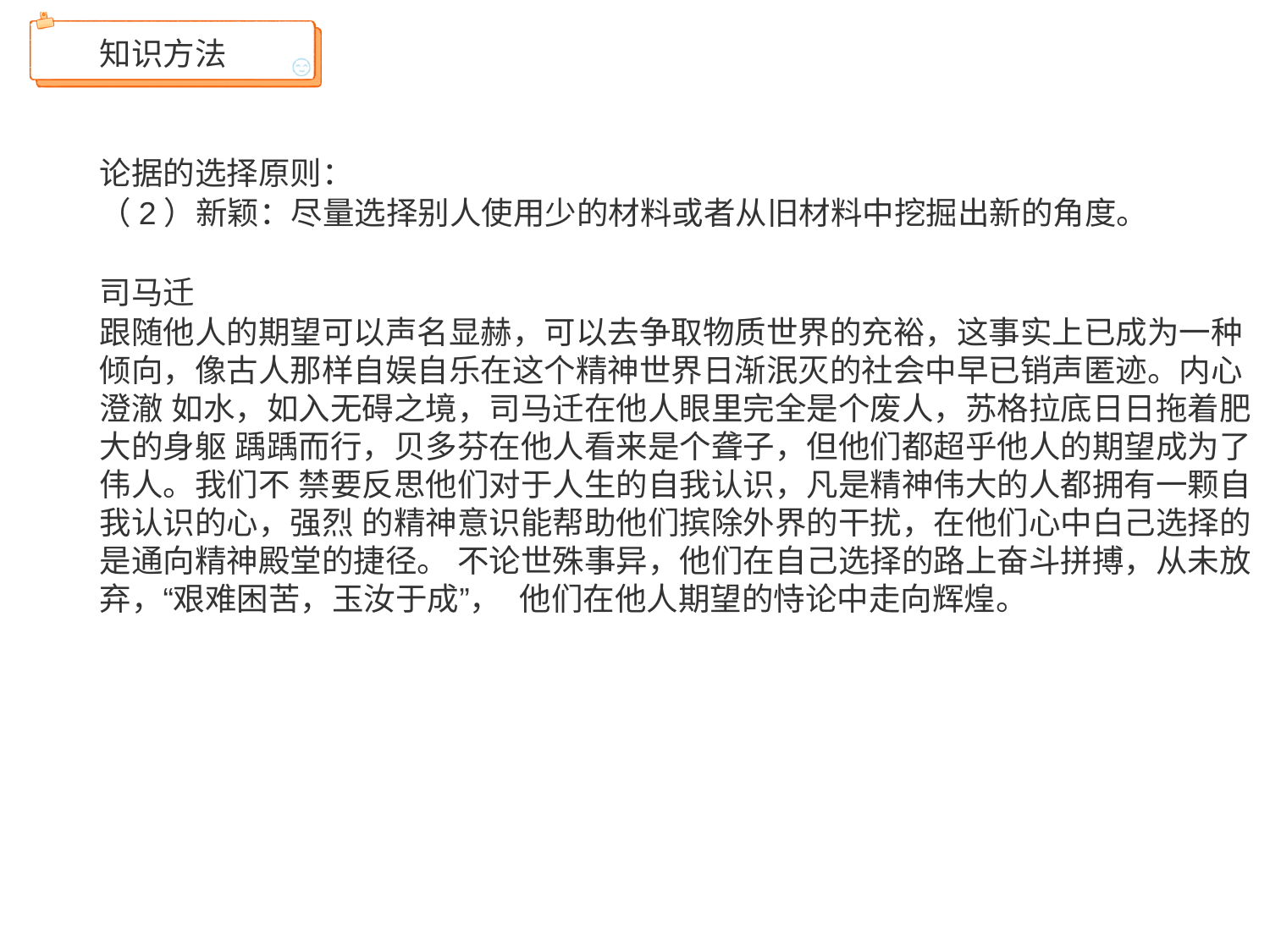

知识方法

论据的选择原则：
（2）新颖：尽量选择别人使用少的材料或者从旧材料中挖掘出新的角度。

司马迁
跟随他人的期望可以声名显赫，可以去争取物质世界的充裕，这事实上已成为一种 倾向，像古人那样自娱自乐在这个精神世界日渐泯灭的社会中早已销声匿迹。内心澄澈 如水，如入无碍之境，司马迁在他人眼里完全是个废人，苏格拉底日日拖着肥大的身躯 踽踽而行，贝多芬在他人看来是个聋子，但他们都超乎他人的期望成为了伟人。我们不 禁要反思他们对于人生的自我认识，凡是精神伟大的人都拥有一颗自我认识的心，强烈 的精神意识能帮助他们摈除外界的干扰，在他们心中白己选择的是通向精神殿堂的捷径。 不论世殊事异，他们在自己选择的路上奋斗拼搏，从未放弃，“艰难困苦，玉汝于成”，  他们在他人期望的恃论中走向辉煌。